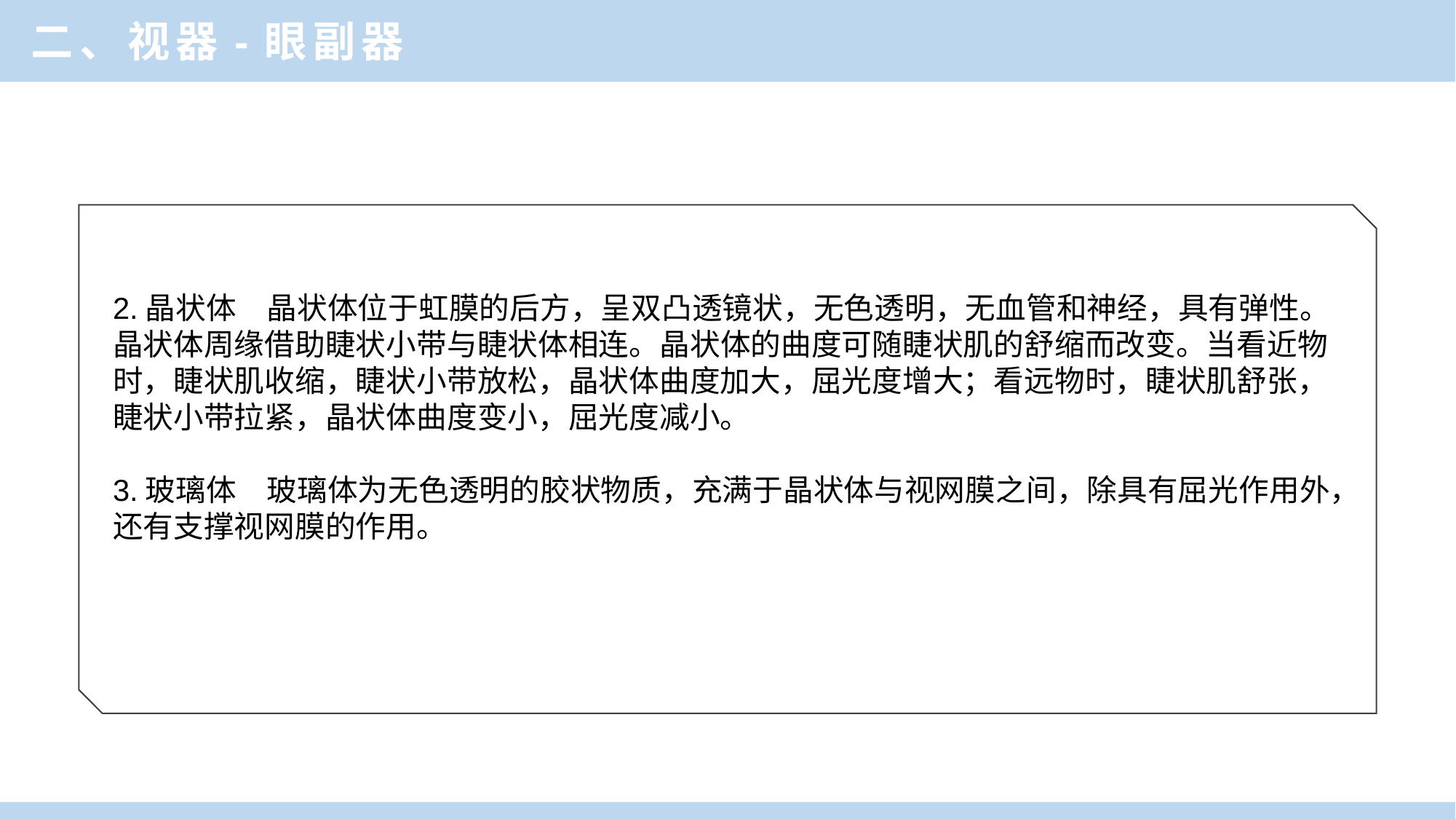

二、视器-眼副器

2.晶状体　晶状体位于虹膜的后方，呈双凸透镜状，无色透明，无血管和神经，具有弹性。晶状体周缘借助睫状小带与睫状体相连。晶状体的曲度可随睫状肌的舒缩而改变。当看近物时，睫状肌收缩，睫状小带放松，晶状体曲度加大，屈光度增大；看远物时，睫状肌舒张，睫状小带拉紧，晶状体曲度变小，屈光度减小。

3.玻璃体　玻璃体为无色透明的胶状物质，充满于晶状体与视网膜之间，除具有屈光作用外，还有支撑视网膜的作用。